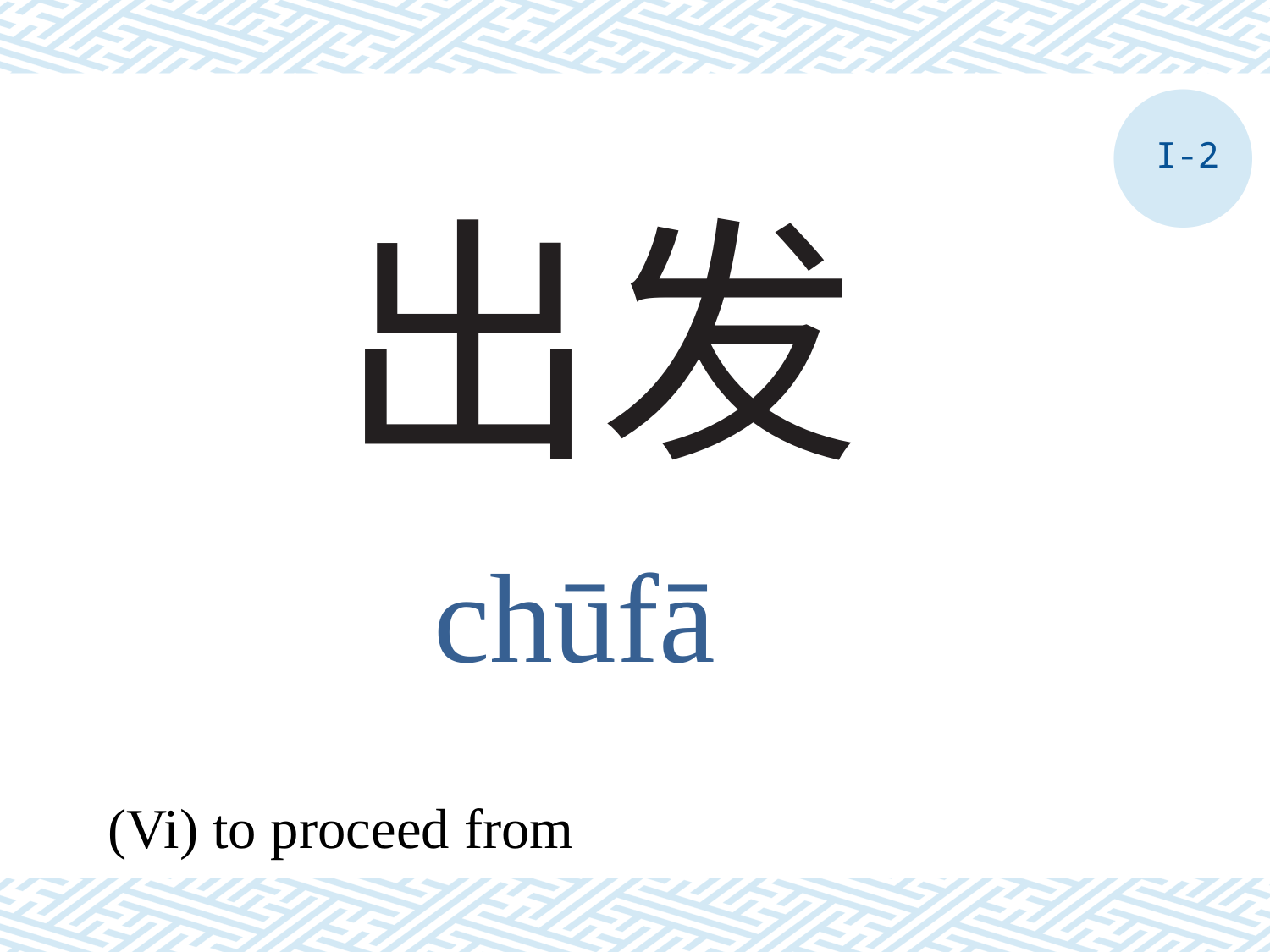

I-2

# 出发
chūfā
(Vi) to proceed from